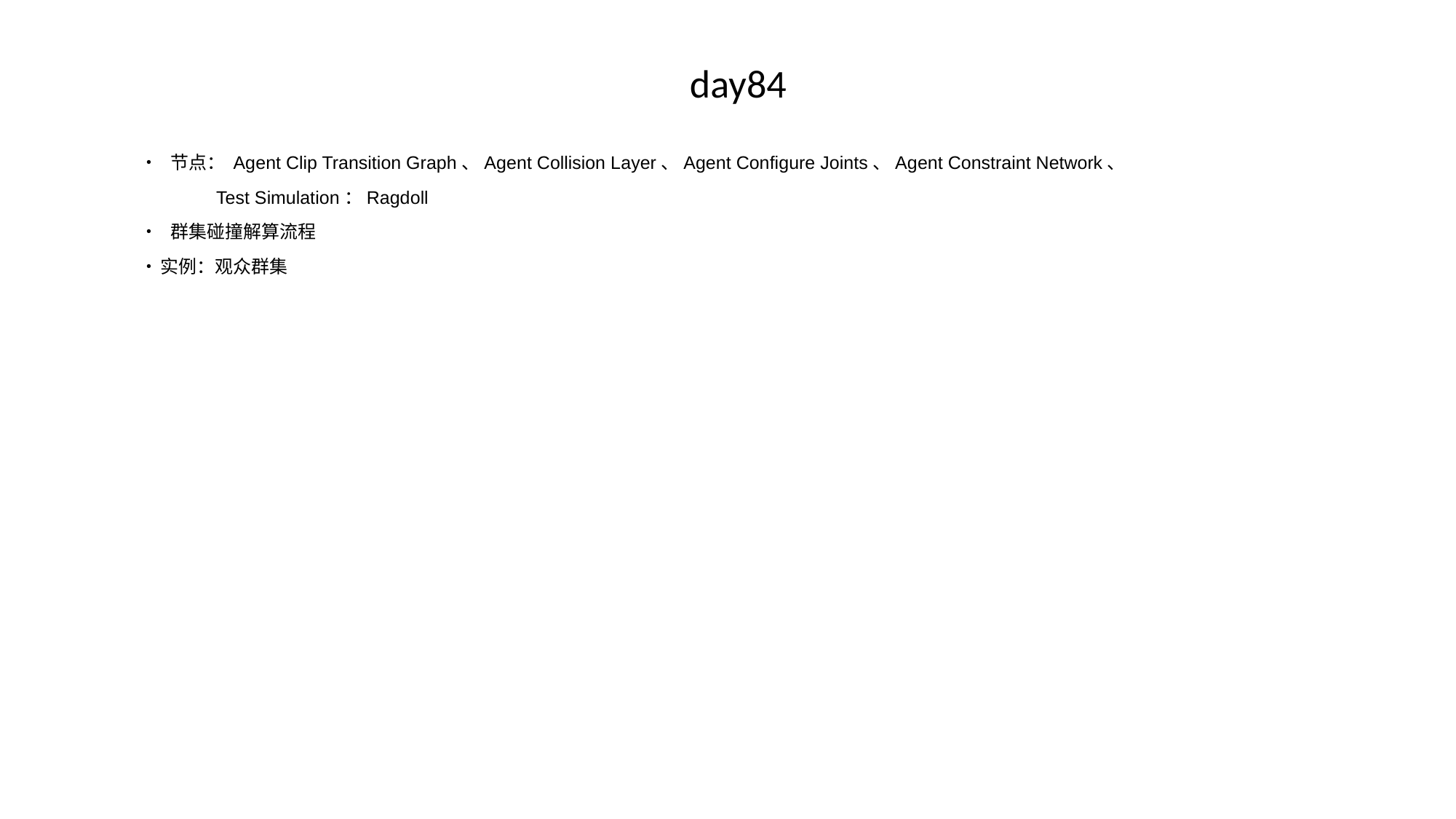

# day84
•  节点： Agent Clip Transition Graph、Agent Collision Layer、Agent Configure Joints、Agent Constraint Network、
               Test Simulation：Ragdoll
•  群集碰撞解算流程
•	实例：观众群集